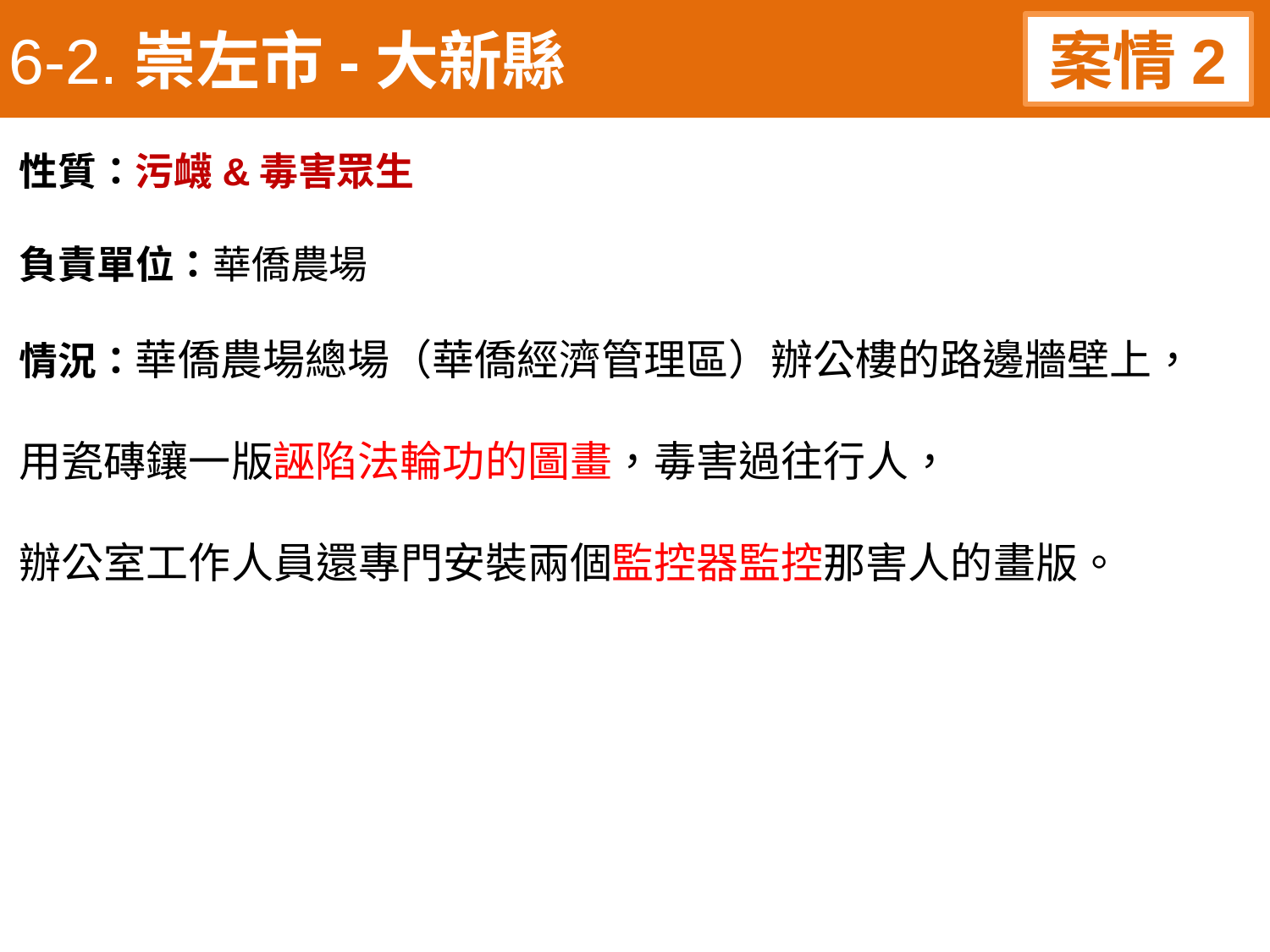

6-2.崇左市-大新縣
案情2

性質：污衊&毒害眾生

負責單位：華僑農場

情況：華僑農場總場（華僑經濟管理區）辦公樓的路邊牆壁上，

用瓷磚鑲一版誣陷法輪功的圖畫，毒害過往行人，

辦公室工作人員還專門安裝兩個監控器監控那害人的畫版。